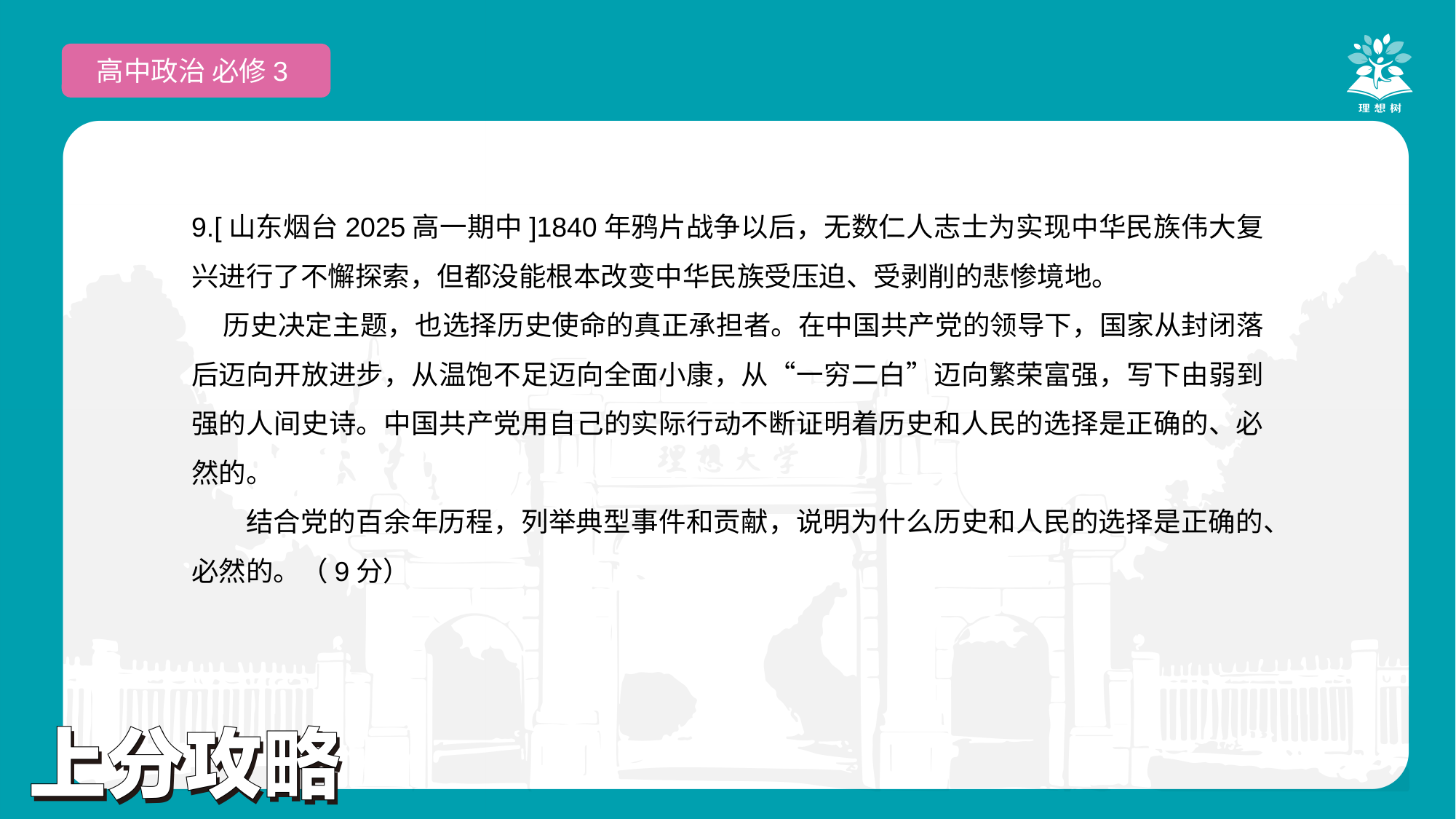

高中政治 必修3
9.[山东烟台2025高一期中]1840年鸦片战争以后，无数仁人志士为实现中华民族伟大复兴进行了不懈探索，但都没能根本改变中华民族受压迫、受剥削的悲惨境地。
    历史决定主题，也选择历史使命的真正承担者。在中国共产党的领导下，国家从封闭落后迈向开放进步，从温饱不足迈向全面小康，从“一穷二白”迈向繁荣富强，写下由弱到强的人间史诗。中国共产党用自己的实际行动不断证明着历史和人民的选择是正确的、必然的。
结合党的百余年历程，列举典型事件和贡献，说明为什么历史和人民的选择是正确的、必然的。（9分）